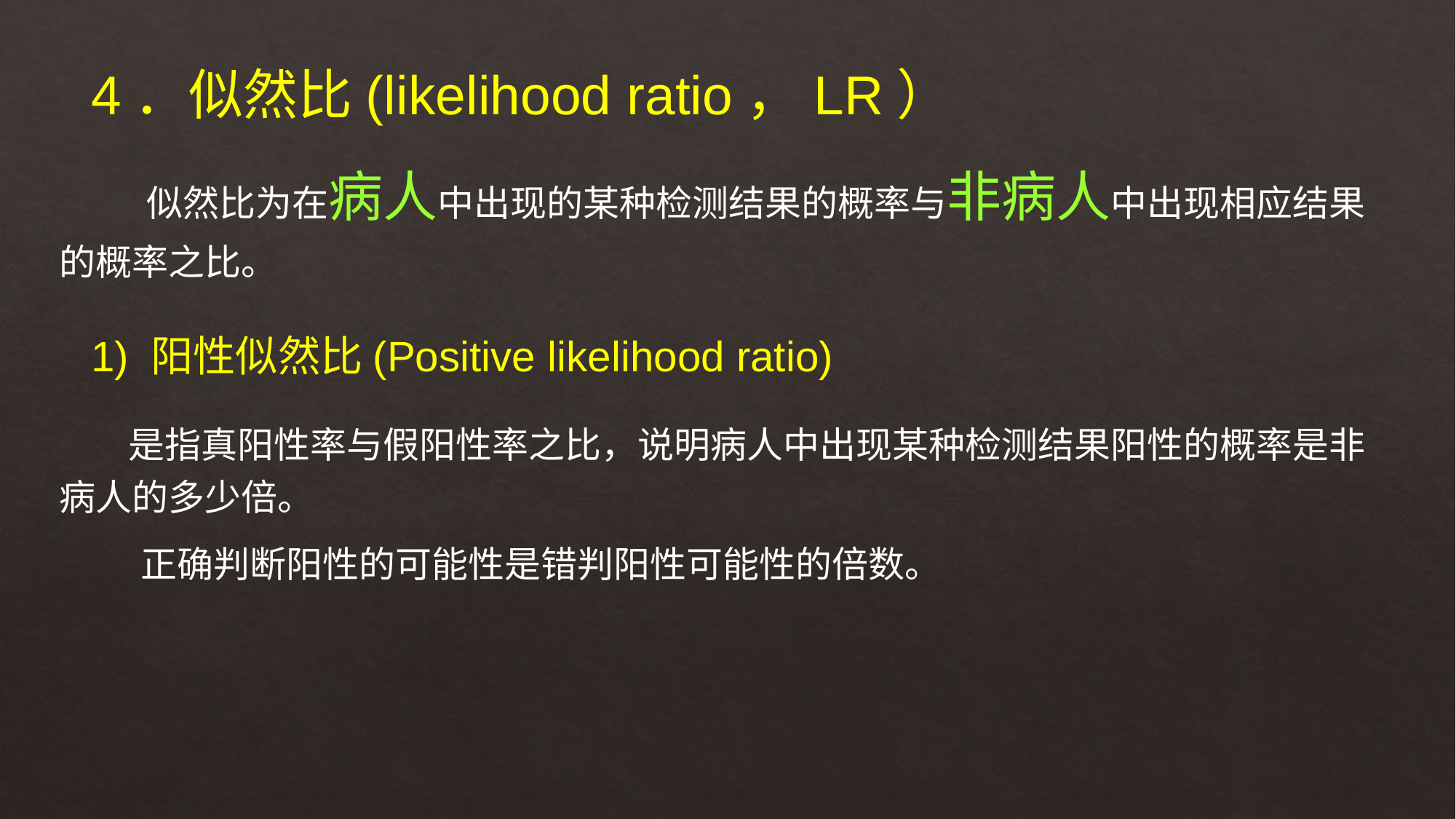

4．似然比(likelihood ratio，LR）

    似然比为在病人中出现的某种检测结果的概率与非病人中出现相应结果的概率之比。

1) 阳性似然比(Positive likelihood ratio)

     是指真阳性率与假阳性率之比，说明病人中出现某种检测结果阳性的概率是非病人的多少倍。
     正确判断阳性的可能性是错判阳性可能性的倍数。